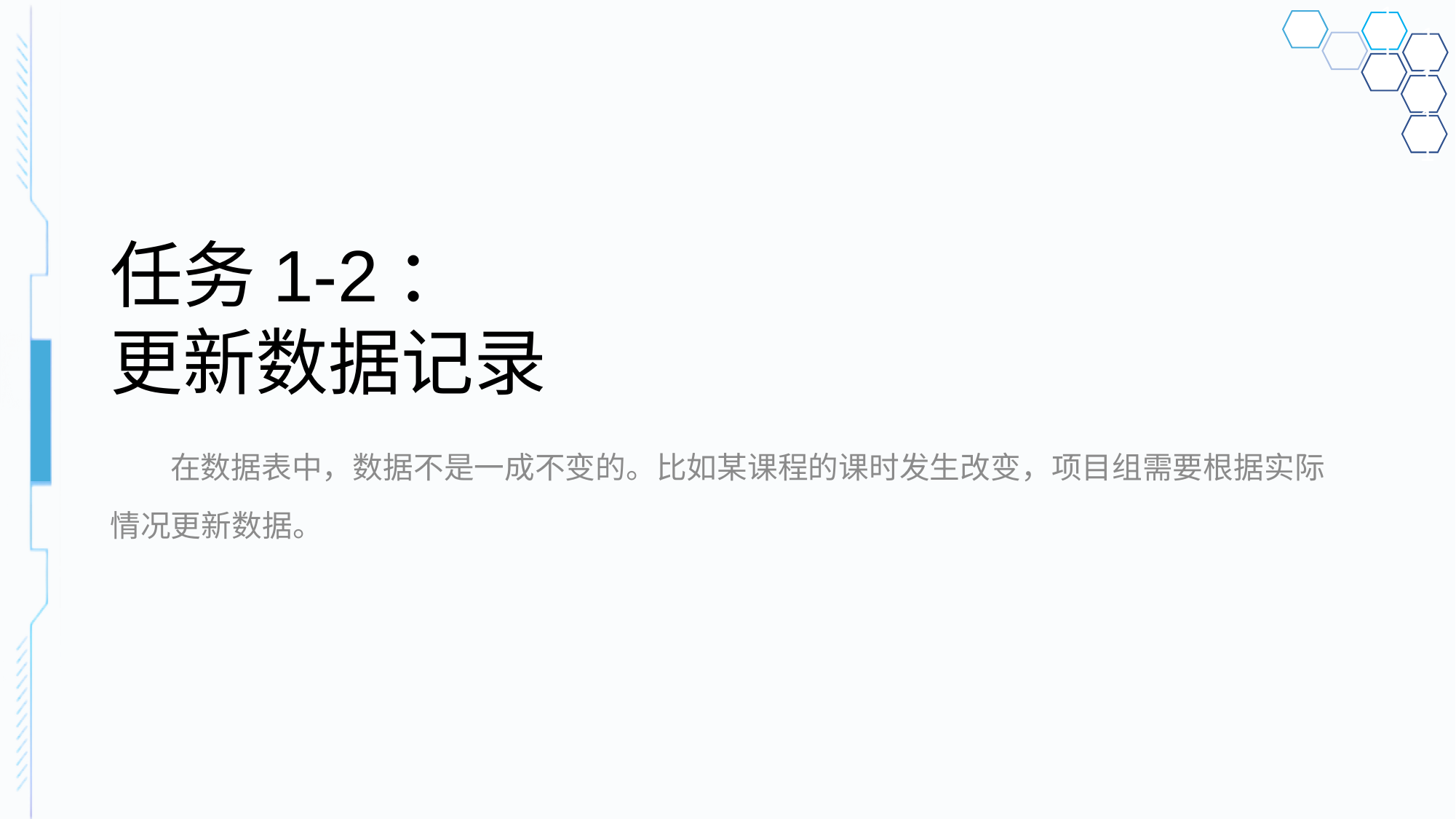

# 任务1-2： 更新数据记录
在数据表中，数据不是一成不变的。比如某课程的课时发生改变，项目组需要根据实际情况更新数据。